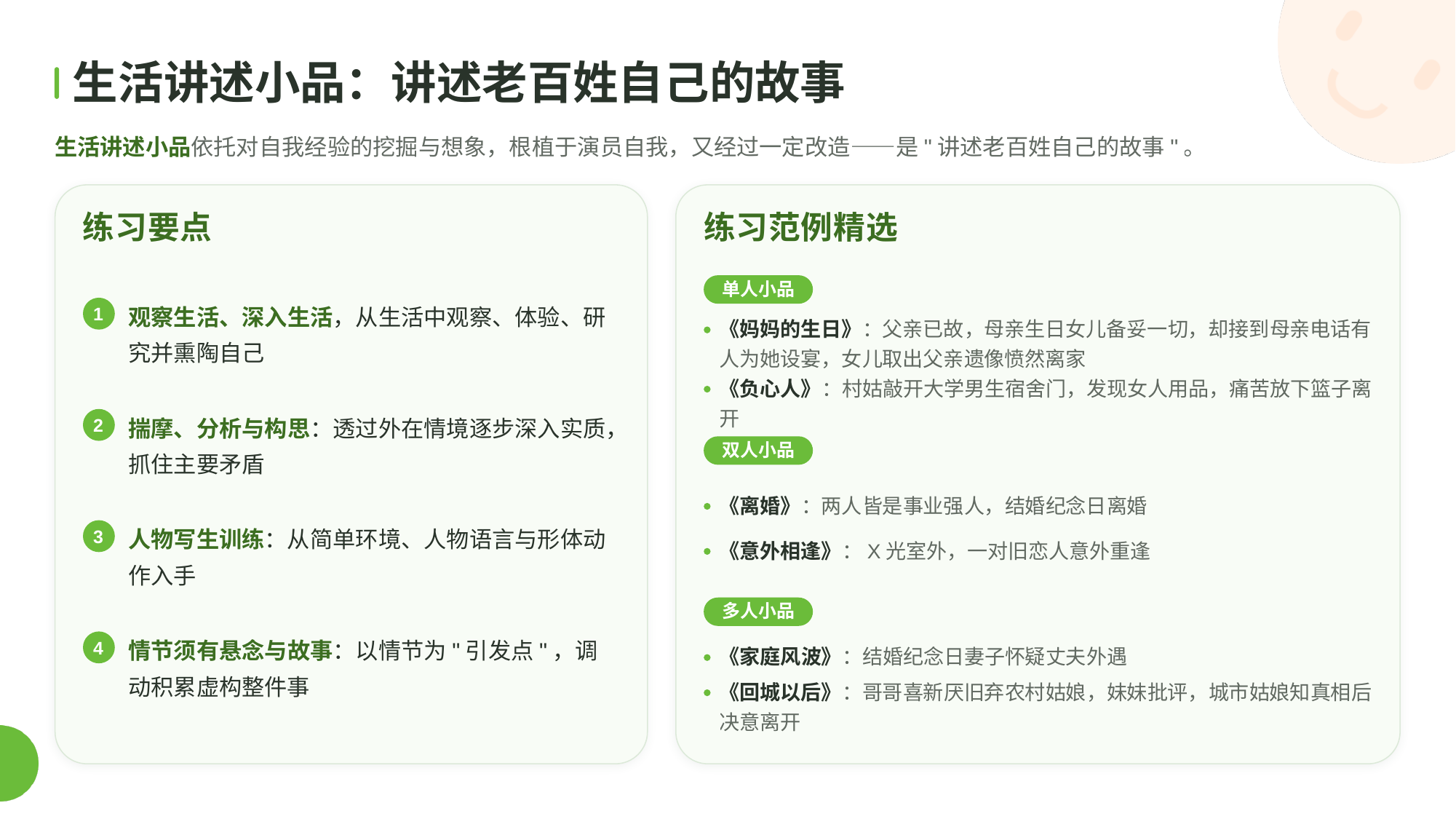

生活讲述小品：讲述老百姓自己的故事

生活讲述小品依托对自我经验的挖掘与想象，根植于演员自我，又经过一定改造——是"讲述老百姓自己的故事"。

练习要点
练习范例精选

单人小品
观察生活、深入生活，从生活中观察、体验、研究并熏陶自己

1
《妈妈的生日》：父亲已故，母亲生日女儿备妥一切，却接到母亲电话有人为她设宴，女儿取出父亲遗像愤然离家

《负心人》：村姑敲开大学男生宿舍门，发现女人用品，痛苦放下篮子离开

揣摩、分析与构思：透过外在情境逐步深入实质，抓住主要矛盾

2

双人小品
《离婚》：两人皆是事业强人，结婚纪念日离婚

人物写生训练：从简单环境、人物语言与形体动作入手

3
《意外相逢》：X光室外，一对旧恋人意外重逢

多人小品
情节须有悬念与故事：以情节为"引发点"，调动积累虚构整件事

4
《家庭风波》：结婚纪念日妻子怀疑丈夫外遇

《回城以后》：哥哥喜新厌旧弃农村姑娘，妹妹批评，城市姑娘知真相后决意离开